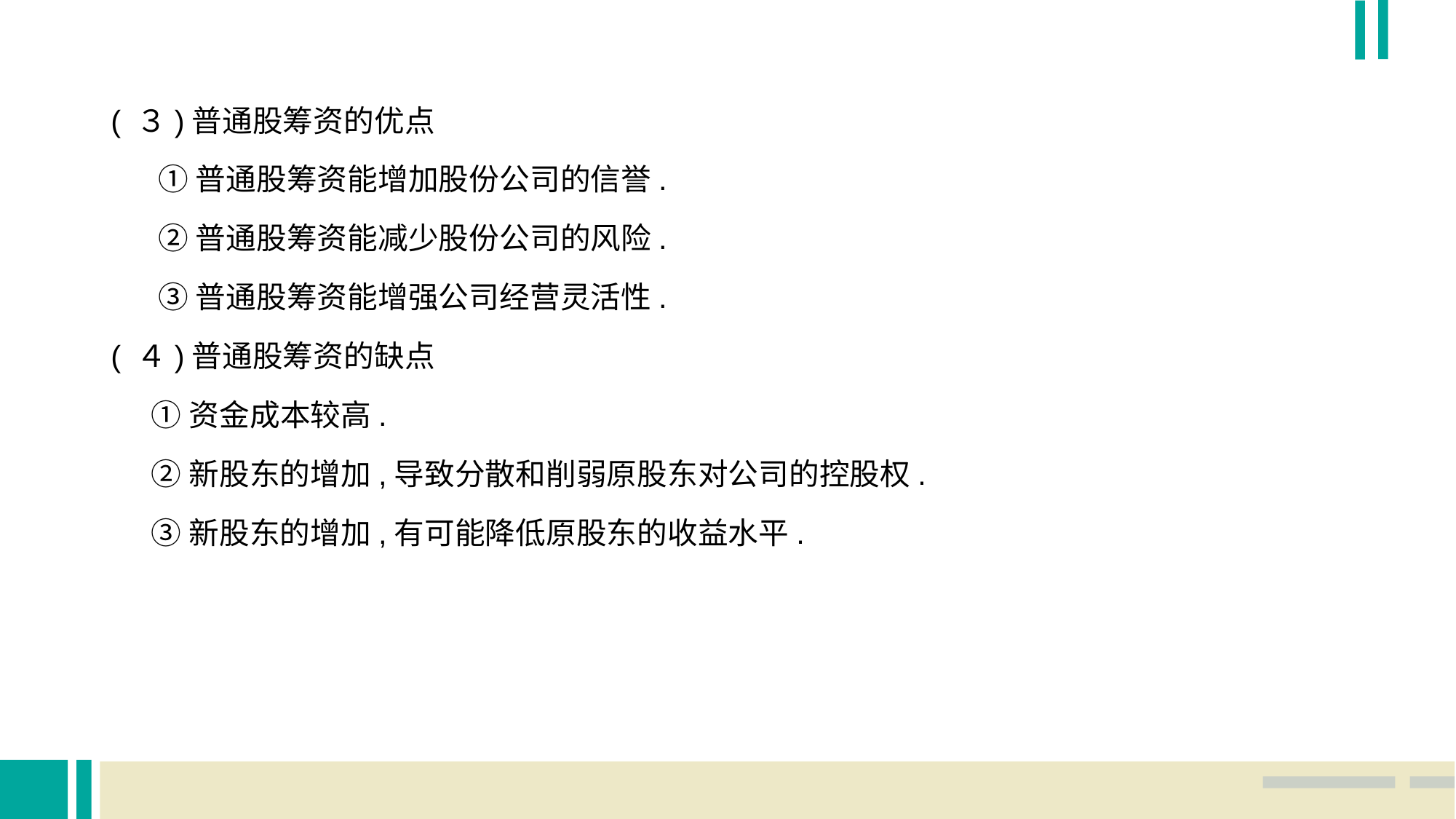

( ３)普通股筹资的优点
       ①普通股筹资能增加股份公司的信誉.
       ②普通股筹资能减少股份公司的风险.
       ③普通股筹资能增强公司经营灵活性.
( ４)普通股筹资的缺点
      ①资金成本较高.
      ②新股东的增加,导致分散和削弱原股东对公司的控股权.
      ③新股东的增加,有可能降低原股东的收益水平.